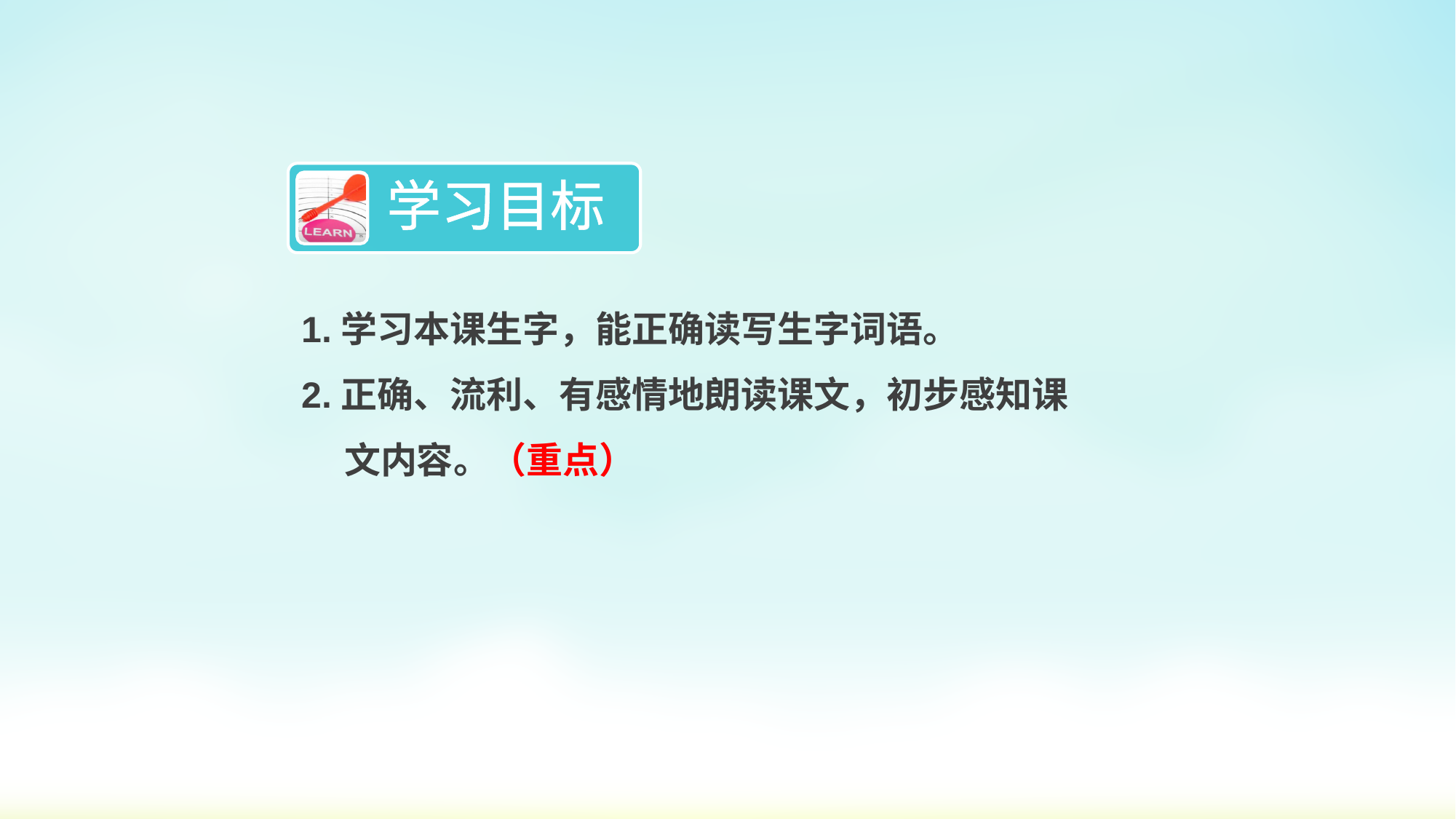

学习目标
1.学习本课生字，能正确读写生字词语。
2.正确、流利、有感情地朗读课文，初步感知课文内容。（重点）